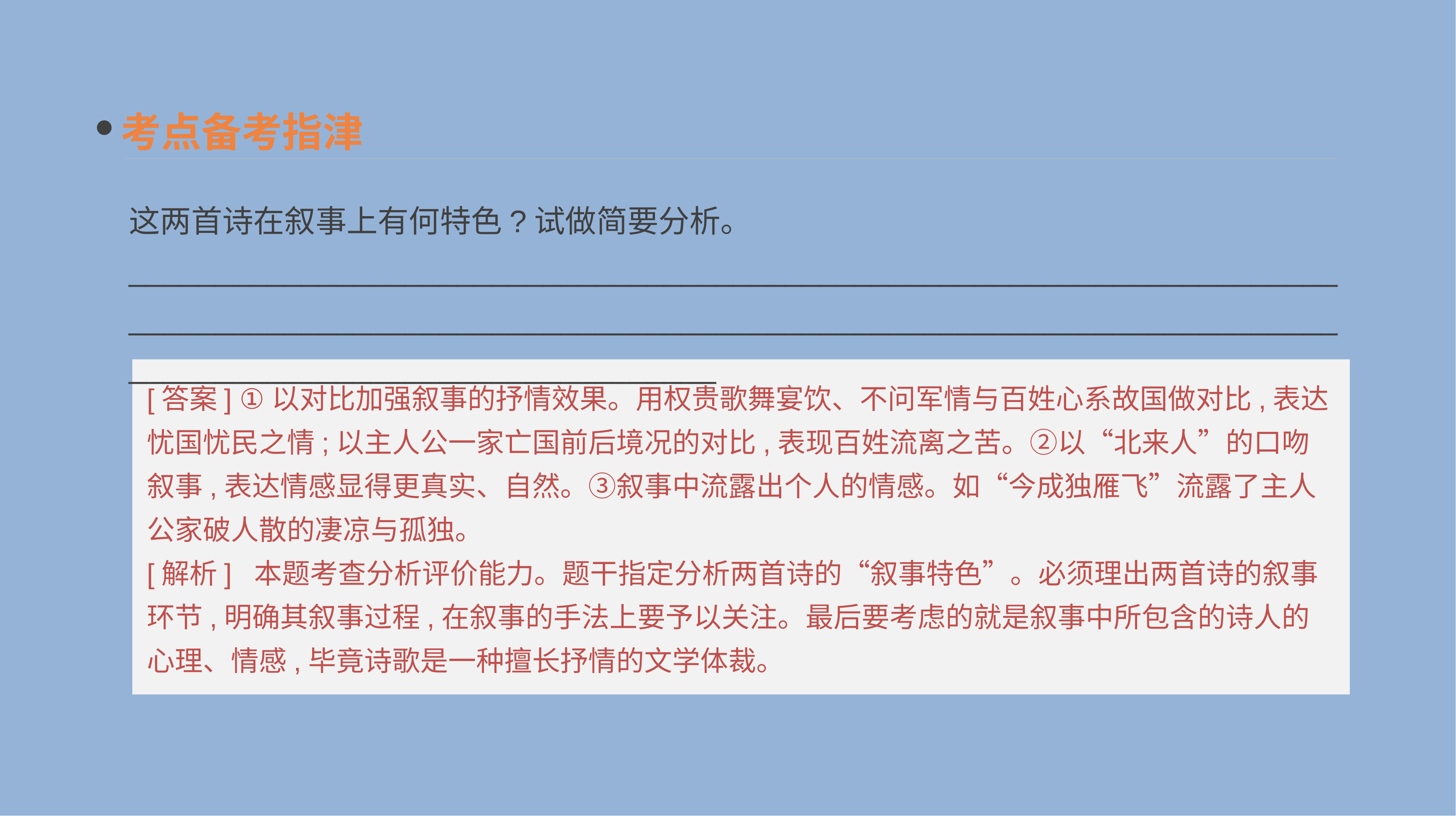

考点备考指津

这两首诗在叙事上有何特色?试做简要分析。
______________________________________________________________________________________________________________________________________________________________________________

[答案] ①以对比加强叙事的抒情效果。用权贵歌舞宴饮、不问军情与百姓心系故国做对比,表达忧国忧民之情;以主人公一家亡国前后境况的对比,表现百姓流离之苦。②以“北来人”的口吻叙事,表达情感显得更真实、自然。③叙事中流露出个人的情感。如“今成独雁飞”流露了主人公家破人散的凄凉与孤独。
[解析]  本题考查分析评价能力。题干指定分析两首诗的“叙事特色”。必须理出两首诗的叙事环节,明确其叙事过程,在叙事的手法上要予以关注。最后要考虑的就是叙事中所包含的诗人的心理、情感,毕竟诗歌是一种擅长抒情的文学体裁。